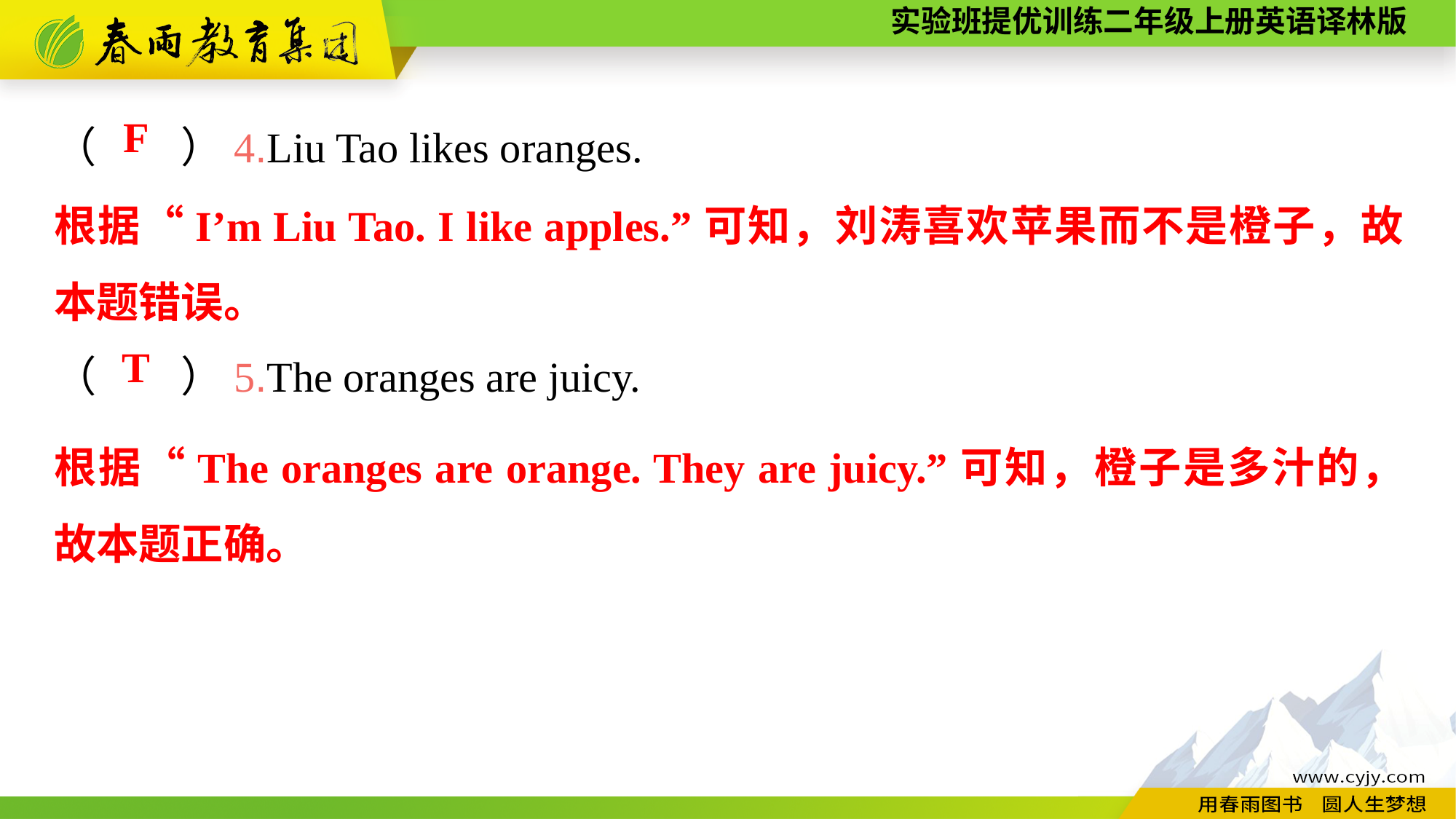

（　　）4.Liu Tao likes oranges.

（　　）5.The oranges are juicy.
F
根据“I’m Liu Tao. I like apples.”可知，刘涛喜欢苹果而不是橙子，故本题错误。
T
根据“The oranges are orange. They are juicy.”可知，橙子是多汁的，故本题正确。